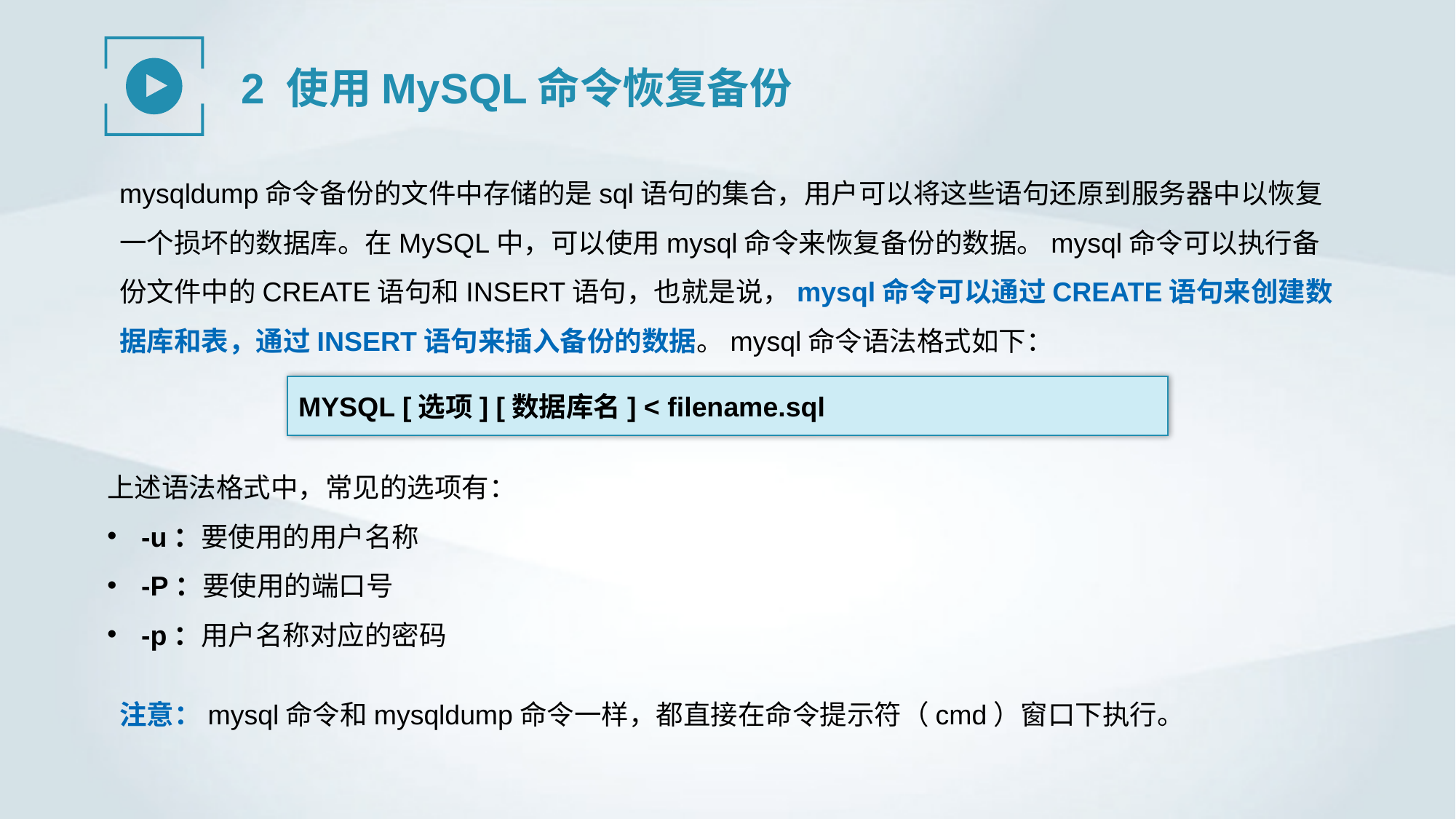

2 使用MySQL命令恢复备份
mysqldump命令备份的文件中存储的是sql语句的集合，用户可以将这些语句还原到服务器中以恢复一个损坏的数据库。在MySQL中，可以使用mysql命令来恢复备份的数据。mysql命令可以执行备份文件中的CREATE语句和INSERT语句，也就是说，mysql命令可以通过CREATE语句来创建数据库和表，通过INSERT语句来插入备份的数据。mysql命令语法格式如下：
MYSQL [选项] [数据库名] < filename.sql
上述语法格式中，常见的选项有：
-u：要使用的用户名称
-P：要使用的端口号
-p：用户名称对应的密码
注意：mysql命令和mysqldump命令一样，都直接在命令提示符（cmd）窗口下执行。